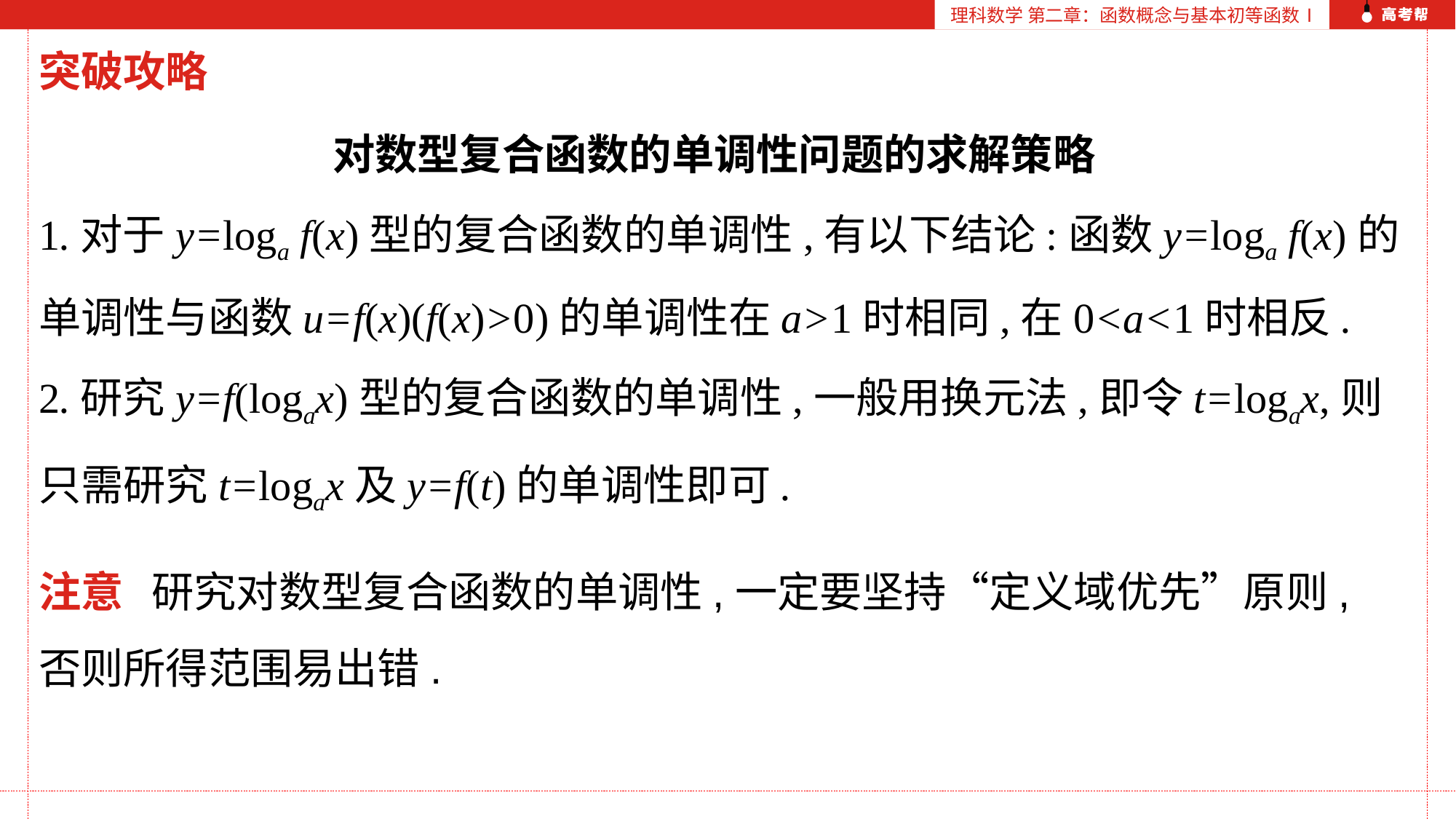

理科数学 第二章：函数概念与基本初等函数Ⅰ

突破攻略
                              对数型复合函数的单调性问题的求解策略
1.对于y=loga f(x)型的复合函数的单调性,有以下结论:函数y=loga f(x)的单调性与函数u=f(x)(f(x)>0)的单调性在a>1时相同,在0<a<1时相反.
2.研究y=f(logax)型的复合函数的单调性,一般用换元法,即令t=logax,则只需研究t=logax及y=f(t)的单调性即可.
注意   研究对数型复合函数的单调性,一定要坚持“定义域优先”原则,否则所得范围易出错.